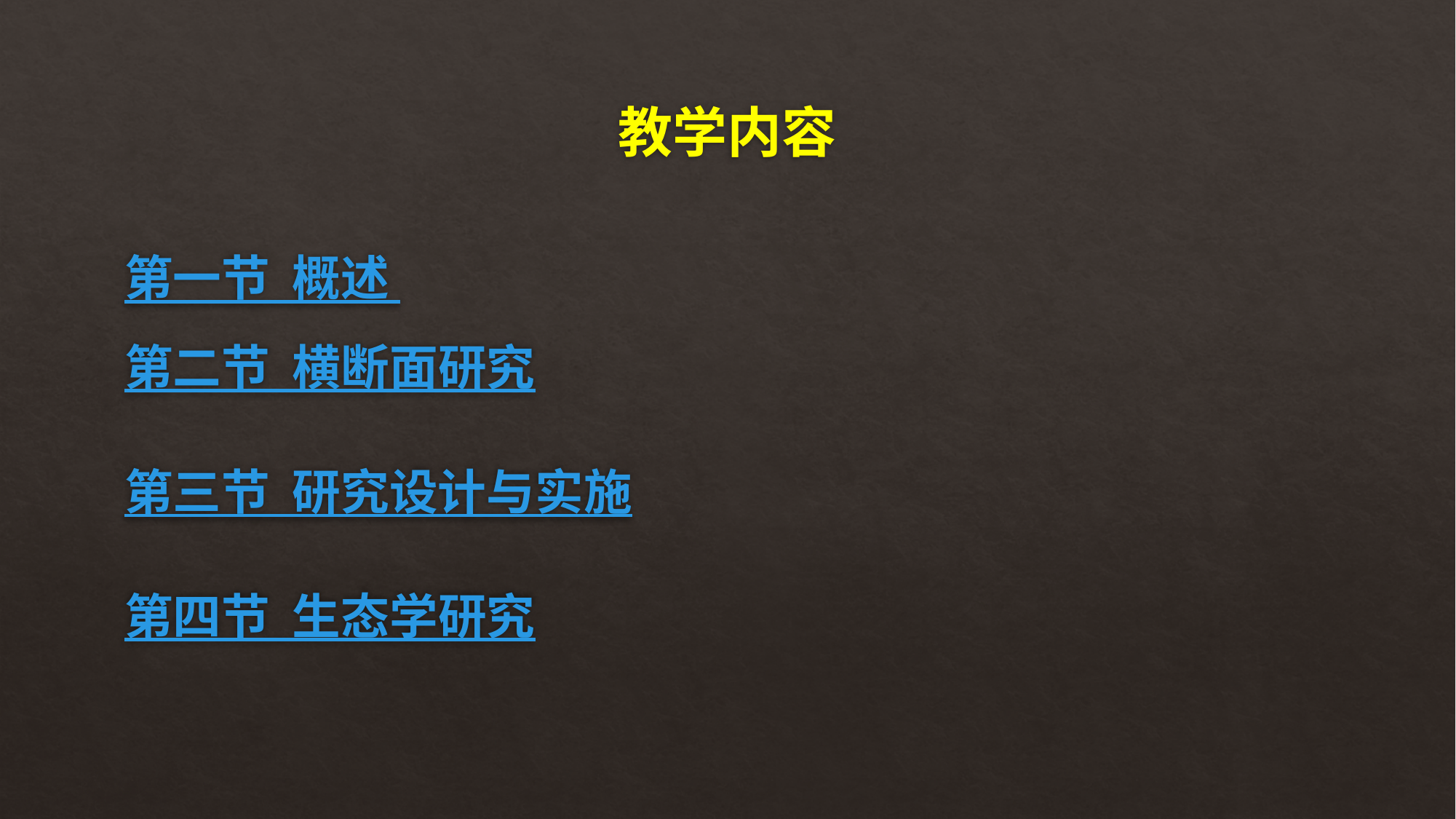

# 教学内容
第一节  概述
第二节  横断面研究
第三节  研究设计与实施
第四节  生态学研究